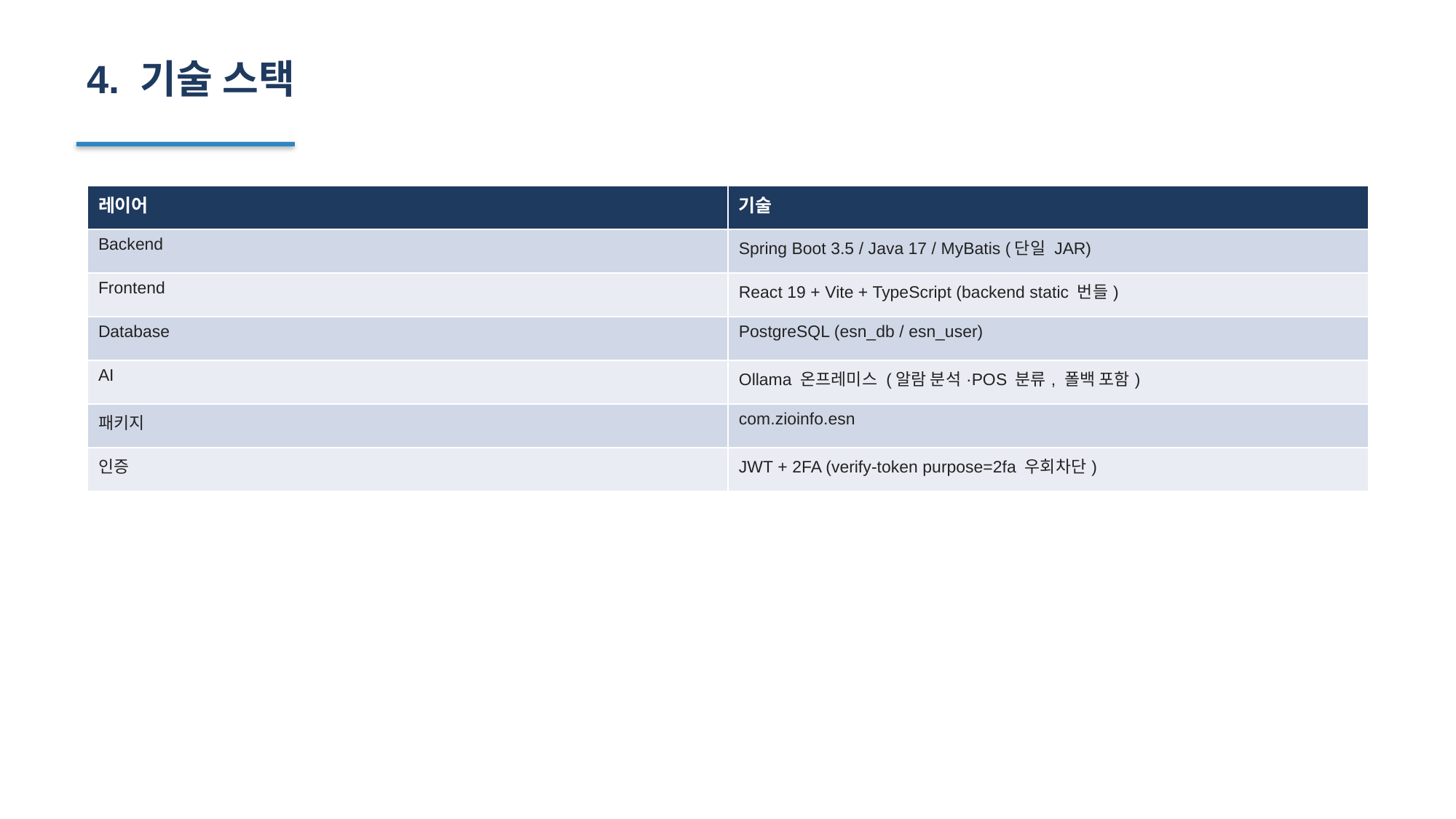

4. 기술 스택

| 레이어 | 기술 |
| --- | --- |
| Backend | Spring Boot 3.5 / Java 17 / MyBatis (단일 JAR) |
| Frontend | React 19 + Vite + TypeScript (backend static 번들) |
| Database | PostgreSQL (esn\_db / esn\_user) |
| AI | Ollama 온프레미스 (알람 분석·POS 분류, 폴백 포함) |
| 패키지 | com.zioinfo.esn |
| 인증 | JWT + 2FA (verify-token purpose=2fa 우회차단) |